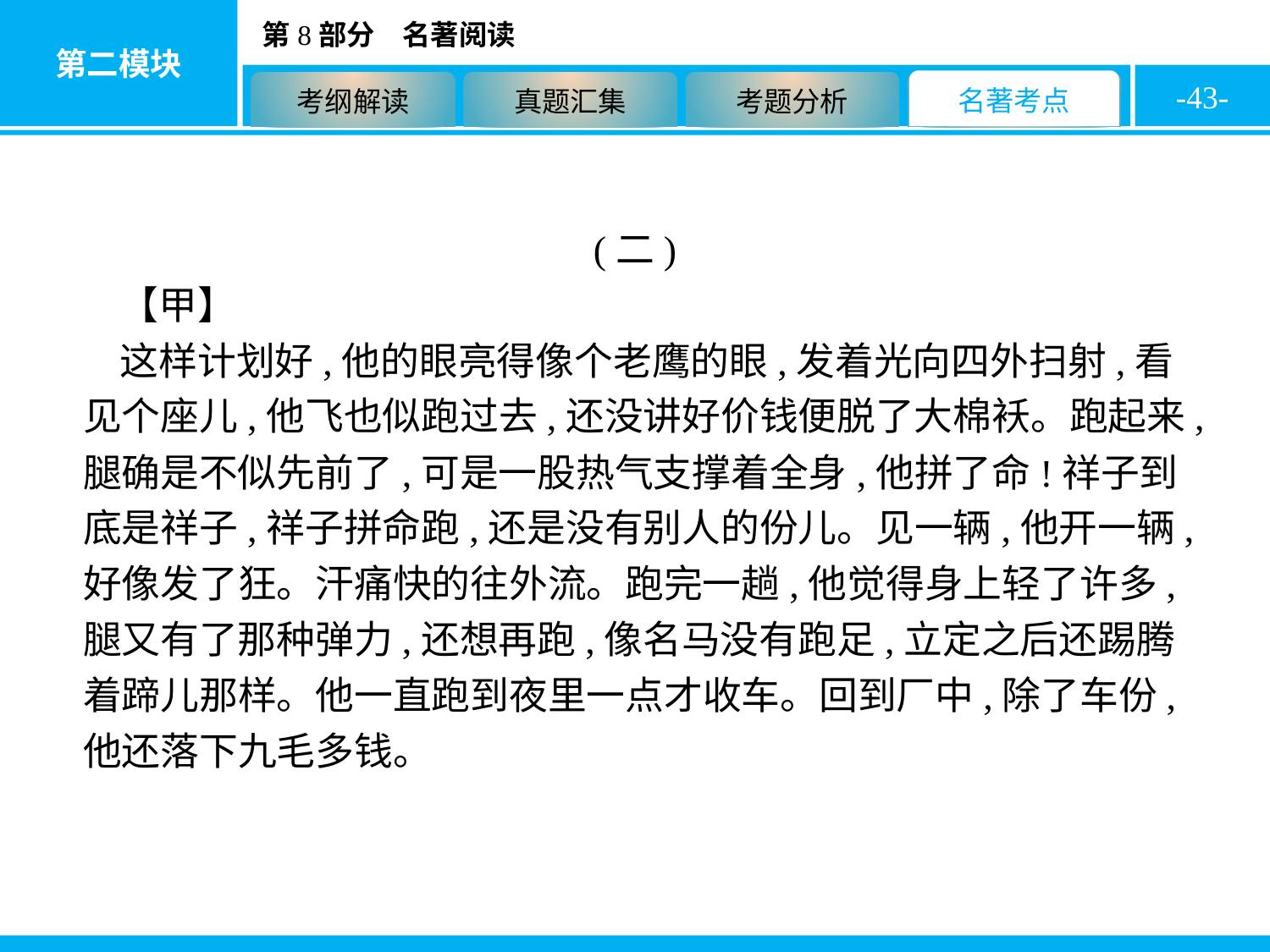

-43-
(二)
【甲】
这样计划好,他的眼亮得像个老鹰的眼,发着光向四外扫射,看见个座儿,他飞也似跑过去,还没讲好价钱便脱了大棉袄。跑起来,腿确是不似先前了,可是一股热气支撑着全身,他拼了命!祥子到底是祥子,祥子拼命跑,还是没有别人的份儿。见一辆,他开一辆,好像发了狂。汗痛快的往外流。跑完一趟,他觉得身上轻了许多,腿又有了那种弹力,还想再跑,像名马没有跑足,立定之后还踢腾着蹄儿那样。他一直跑到夜里一点才收车。回到厂中,除了车份,他还落下九毛多钱。